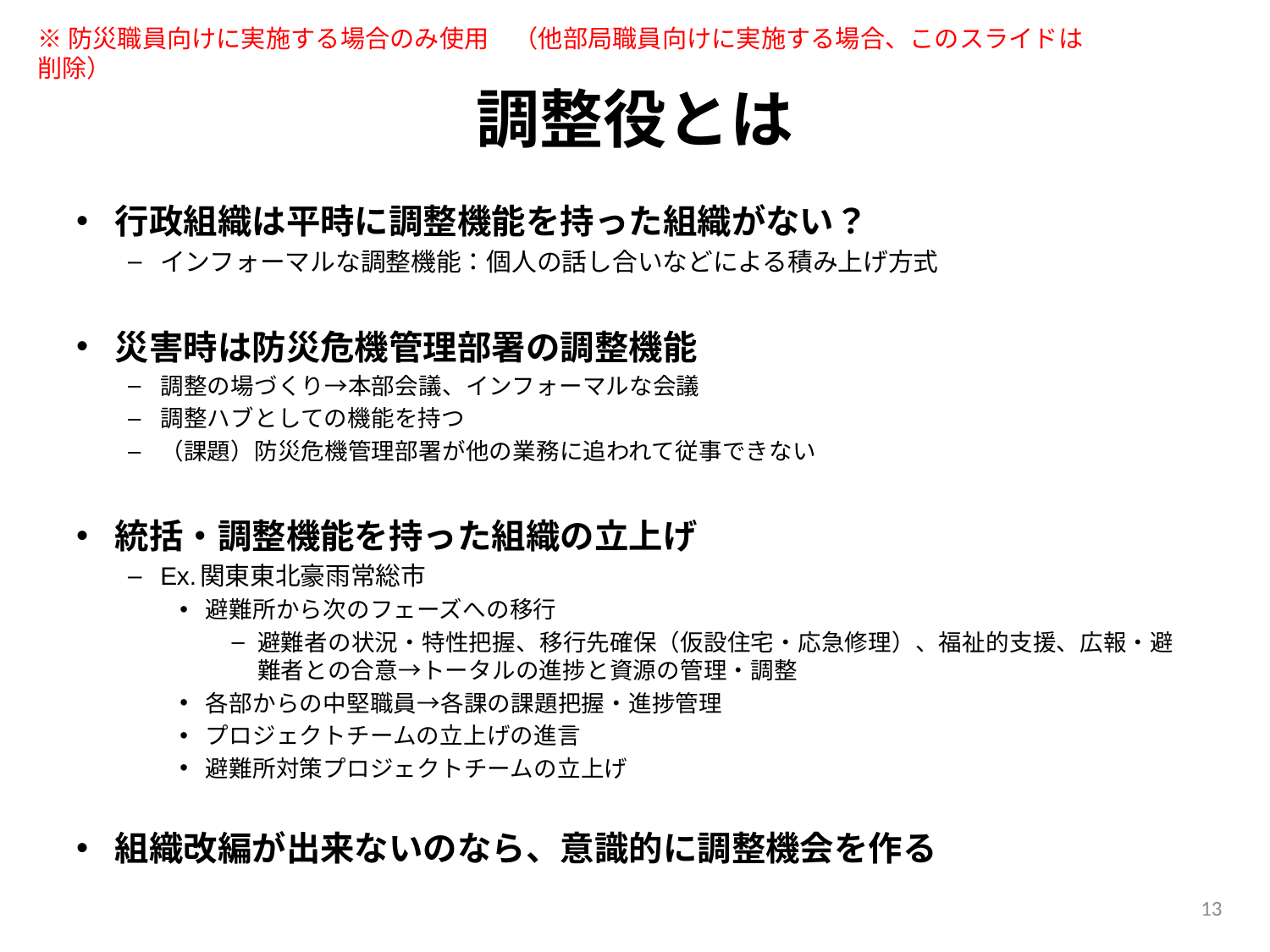

※防災職員向けに実施する場合のみ使用　（他部局職員向けに実施する場合、このスライドは削除）
# 調整役とは
行政組織は平時に調整機能を持った組織がない？
インフォーマルな調整機能：個人の話し合いなどによる積み上げ方式

災害時は防災危機管理部署の調整機能
調整の場づくり→本部会議、インフォーマルな会議
調整ハブとしての機能を持つ
（課題）防災危機管理部署が他の業務に追われて従事できない

統括・調整機能を持った組織の立上げ
Ex.関東東北豪雨常総市
避難所から次のフェーズへの移行
避難者の状況・特性把握、移行先確保（仮設住宅・応急修理）、福祉的支援、広報・避難者との合意→トータルの進捗と資源の管理・調整
各部からの中堅職員→各課の課題把握・進捗管理
プロジェクトチームの立上げの進言
避難所対策プロジェクトチームの立上げ

組織改編が出来ないのなら、意識的に調整機会を作る
13